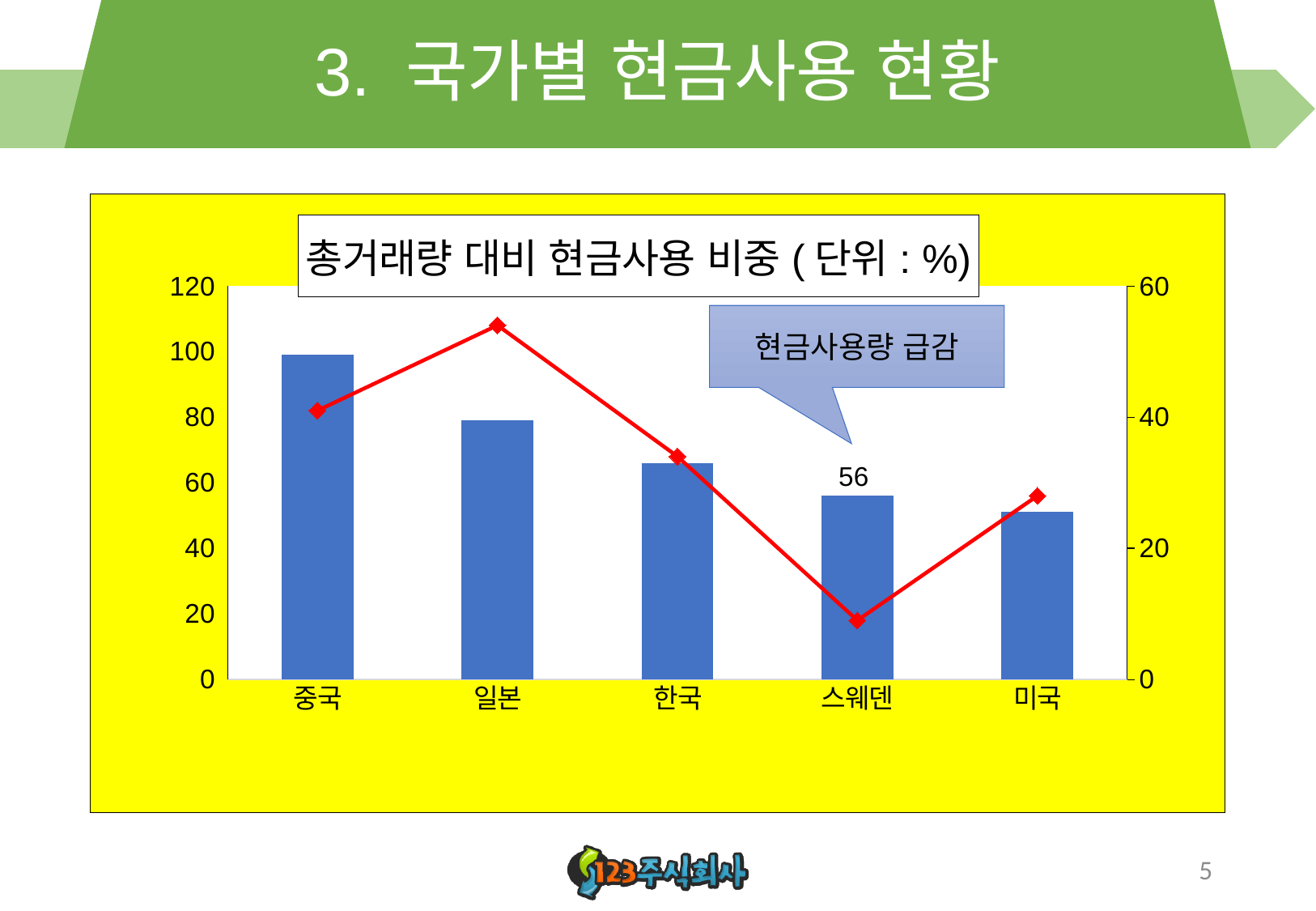

# 3. 국가별 현금사용 현황

### Chart: 총거래량 대비 현금사용 비중(단위: %)

| Category | 2010년 | 2020년 |
|---|---|---|
| 중국 | 99.0 | 41.0 |
| 일본 | 79.0 | 54.0 |
| 한국 | 66.0 | 34.0 |
| 스웨덴 | 56.0 | 9.0 |
| 미국 | 51.0 | 28.0 |
현금사용량 급감
5